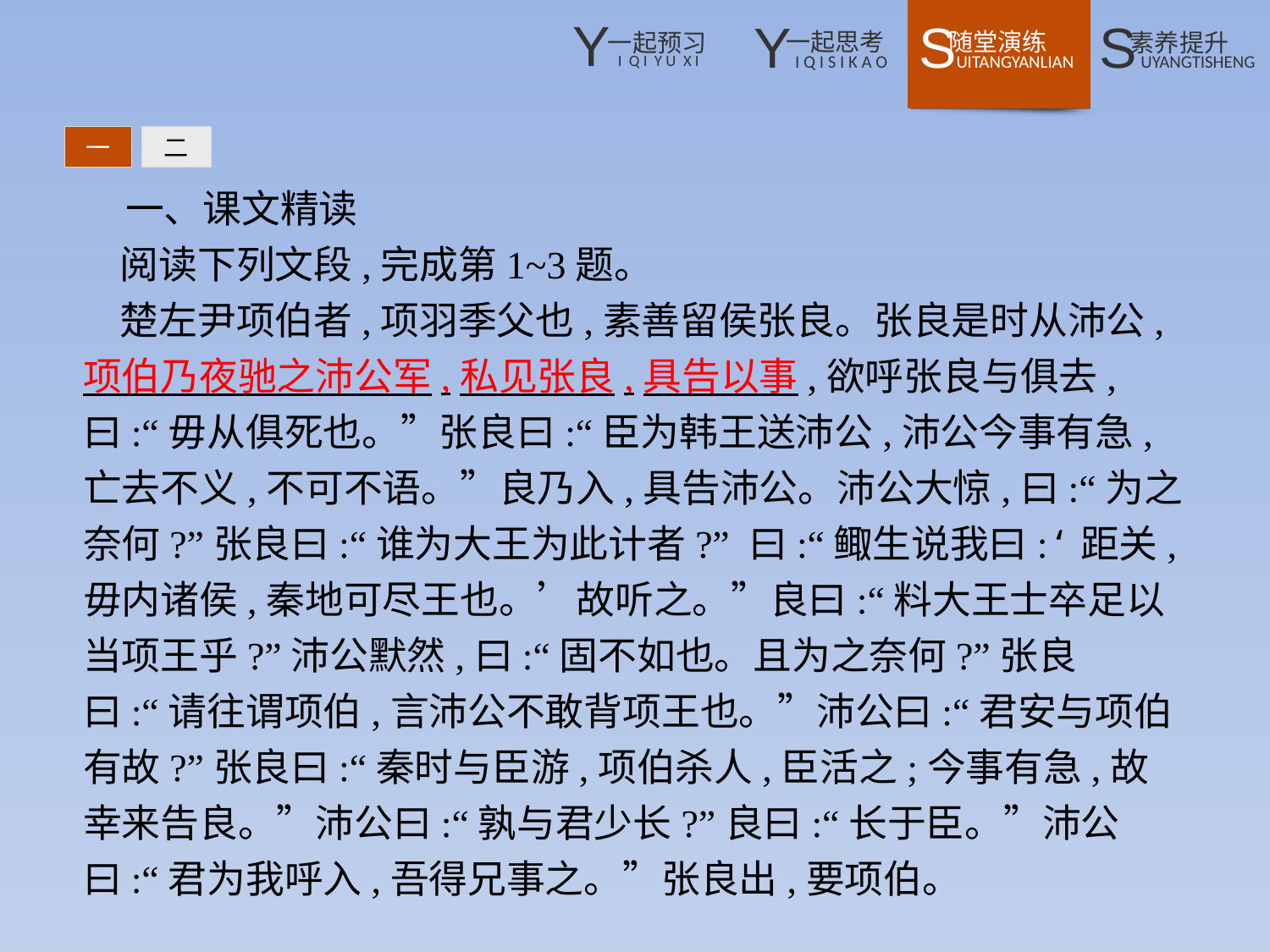

一
二
一、课文精读
阅读下列文段,完成第1~3题。
楚左尹项伯者,项羽季父也,素善留侯张良。张良是时从沛公,项伯乃夜驰之沛公军,私见张良,具告以事,欲呼张良与俱去,曰:“毋从俱死也。”张良曰:“臣为韩王送沛公,沛公今事有急,亡去不义,不可不语。”良乃入,具告沛公。沛公大惊,曰:“为之奈何?”张良曰:“谁为大王为此计者?” 曰:“鲰生说我曰:‘距关,毋内诸侯,秦地可尽王也。’故听之。”良曰:“料大王士卒足以当项王乎?”沛公默然,曰:“固不如也。且为之奈何?”张良曰:“请往谓项伯,言沛公不敢背项王也。”沛公曰:“君安与项伯有故?”张良曰:“秦时与臣游,项伯杀人,臣活之;今事有急,故幸来告良。”沛公曰:“孰与君少长?”良曰:“长于臣。”沛公曰:“君为我呼入,吾得兄事之。”张良出,要项伯。